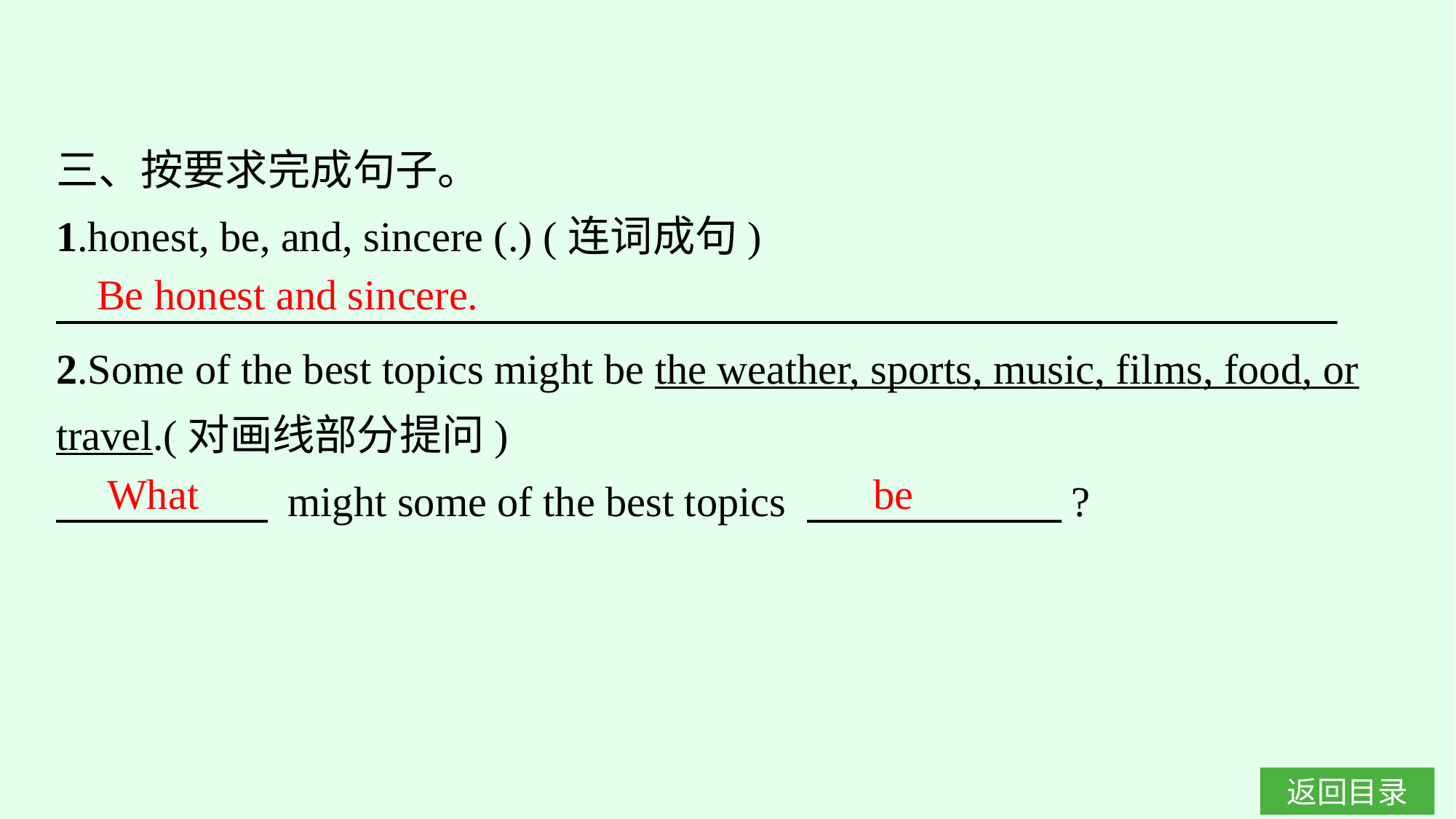

三、按要求完成句子。
1.honest, be, and, sincere (.) (连词成句)

2.Some of the best topics might be the weather, sports, music, films, food, or travel.(对画线部分提问)
　　　　　 might some of the best topics 　　　　　　?
Be honest and sincere.
What                                                                be